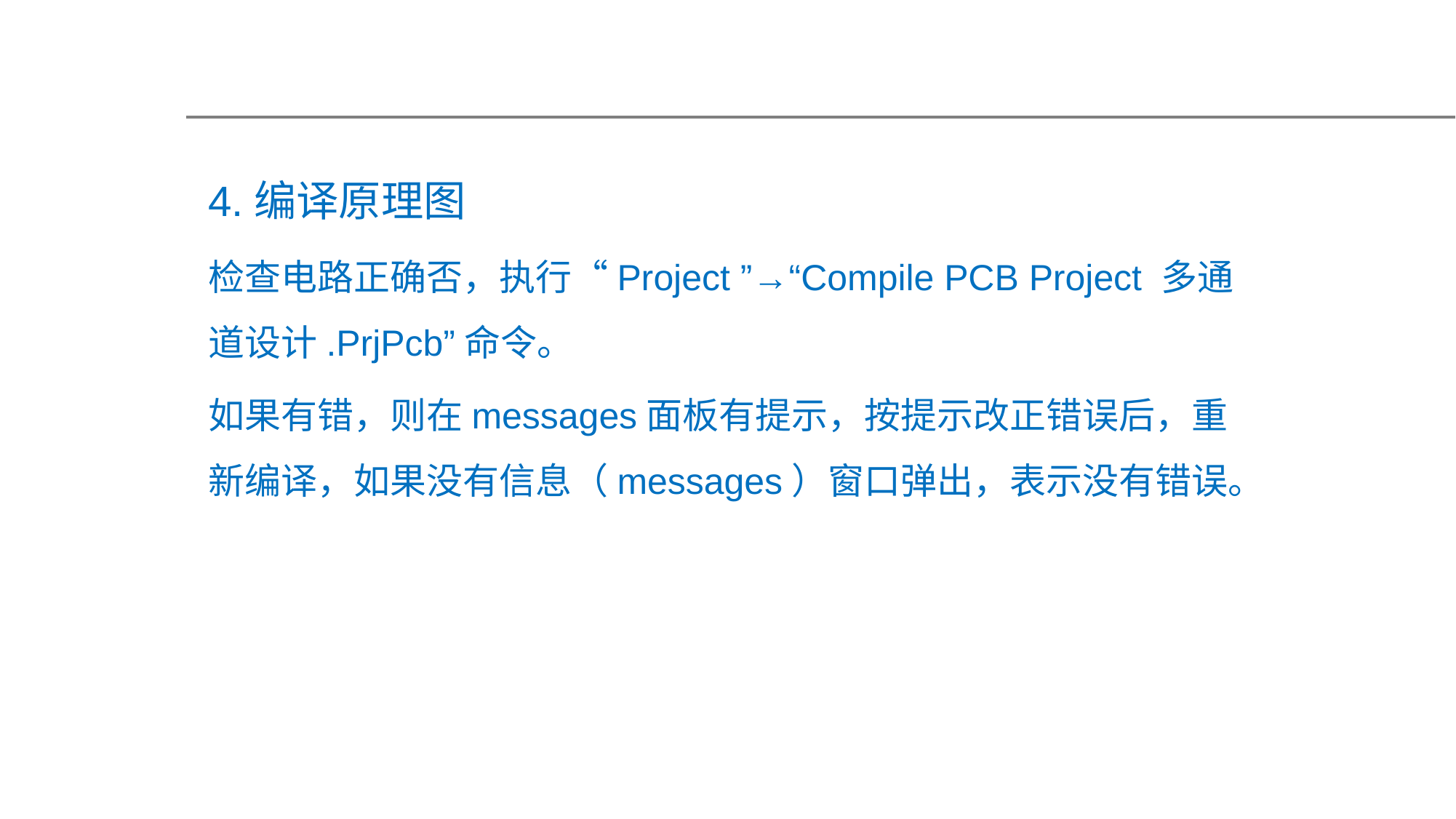

4.编译原理图
检查电路正确否，执行“Project ”→“Compile PCB Project 多通道设计.PrjPcb”命令。
如果有错，则在messages面板有提示，按提示改正错误后，重新编译，如果没有信息（messages）窗口弹出，表示没有错误。